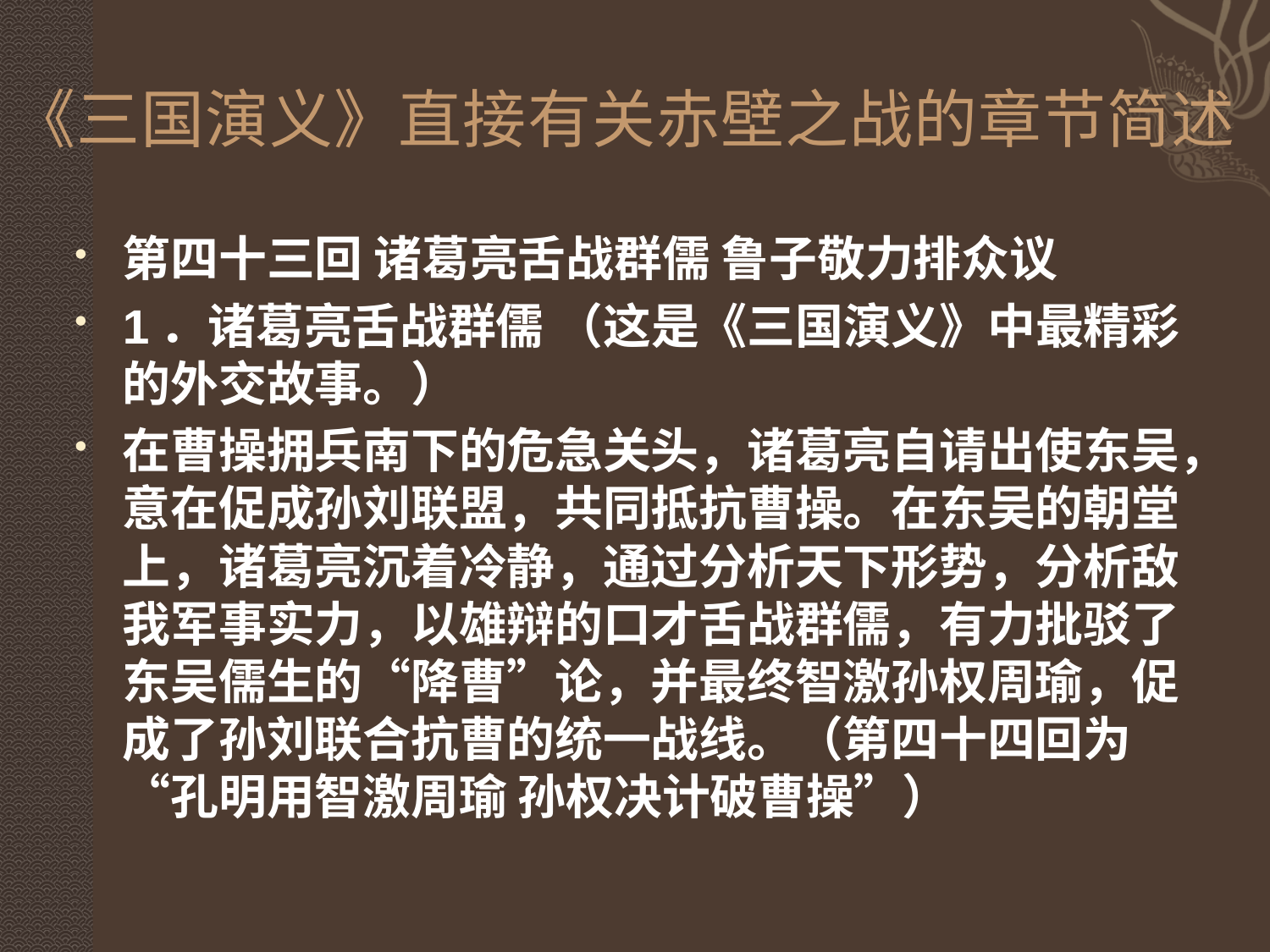

# 《三国演义》直接有关赤壁之战的章节简述
第四十三回 诸葛亮舌战群儒 鲁子敬力排众议
1．诸葛亮舌战群儒 （这是《三国演义》中最精彩的外交故事。）
在曹操拥兵南下的危急关头，诸葛亮自请出使东吴，意在促成孙刘联盟，共同抵抗曹操。在东吴的朝堂上，诸葛亮沉着冷静，通过分析天下形势，分析敌我军事实力，以雄辩的口才舌战群儒，有力批驳了东吴儒生的“降曹”论，并最终智激孙权周瑜，促成了孙刘联合抗曹的统一战线。（第四十四回为“孔明用智激周瑜 孙权决计破曹操”）